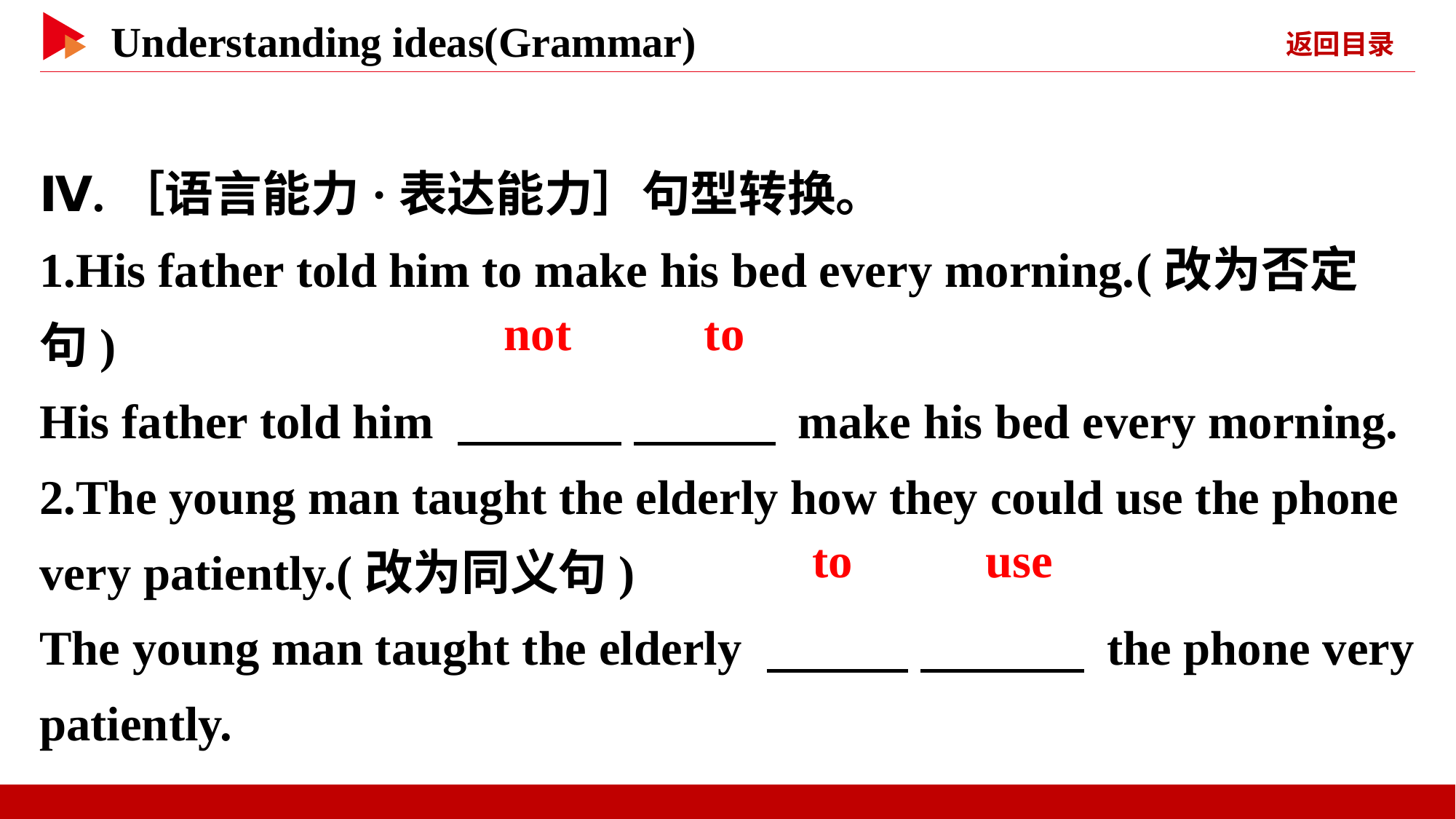

Ⅳ.［语言能力·表达能力］句型转换。
1.His father told him to make his bed every morning.(改为否定句)
His father told him 　      　 　    　 make his bed every morning.
2.The young man taught the elderly how they could use the phone very patiently.(改为同义句)
The young man taught the elderly 　    　 　      　 the phone very patiently.
　not　 　to
　to　 　use